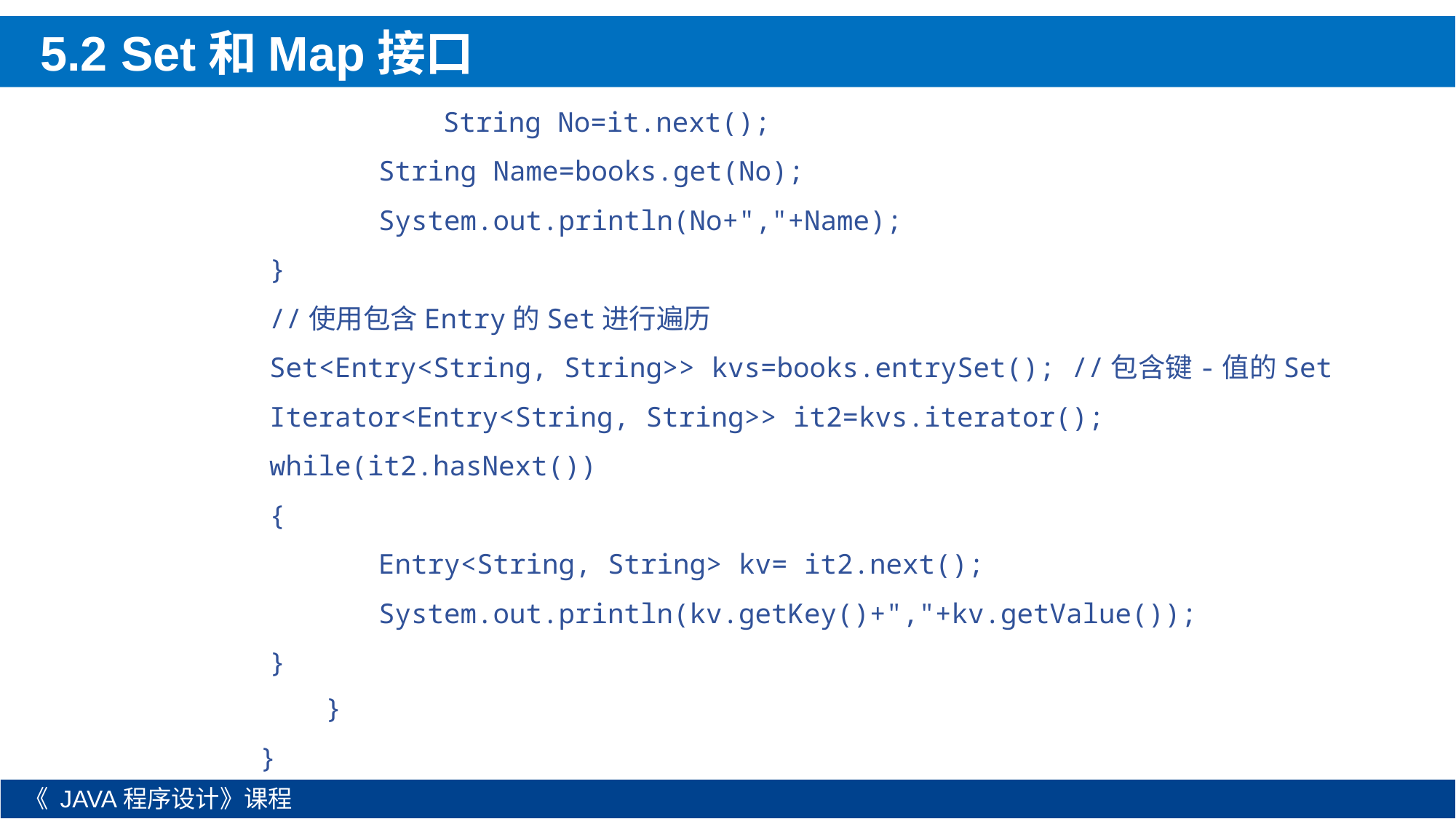

5.2 Set和Map接口
                      String No=it.next();
			String Name=books.get(No);
			System.out.println(No+","+Name);
		}
		//使用包含Entry的Set进行遍历
		Set<Entry<String, String>> kvs=books.entrySet(); //包含键-值的Set
		Iterator<Entry<String, String>> it2=kvs.iterator();
		while(it2.hasNext())
		{
			Entry<String, String> kv= it2.next();
			System.out.println(kv.getKey()+","+kv.getValue());
		}
    }
}
《 JAVA程序设计》课程